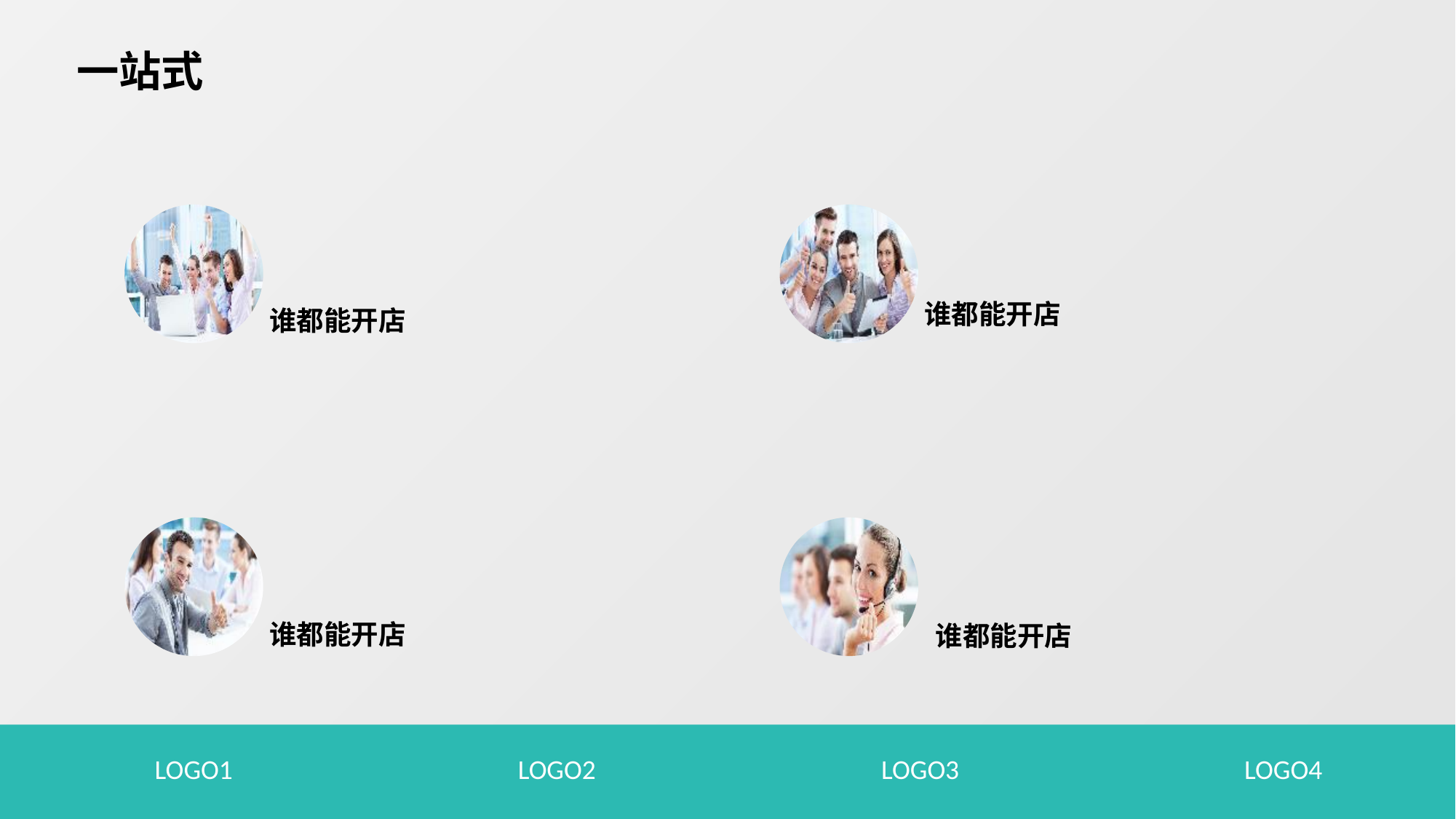

一站式

谁都能开店
谁都能开店

谁都能开店
谁都能开店

LOGO1
LOGO2
LOGO3
LOGO4